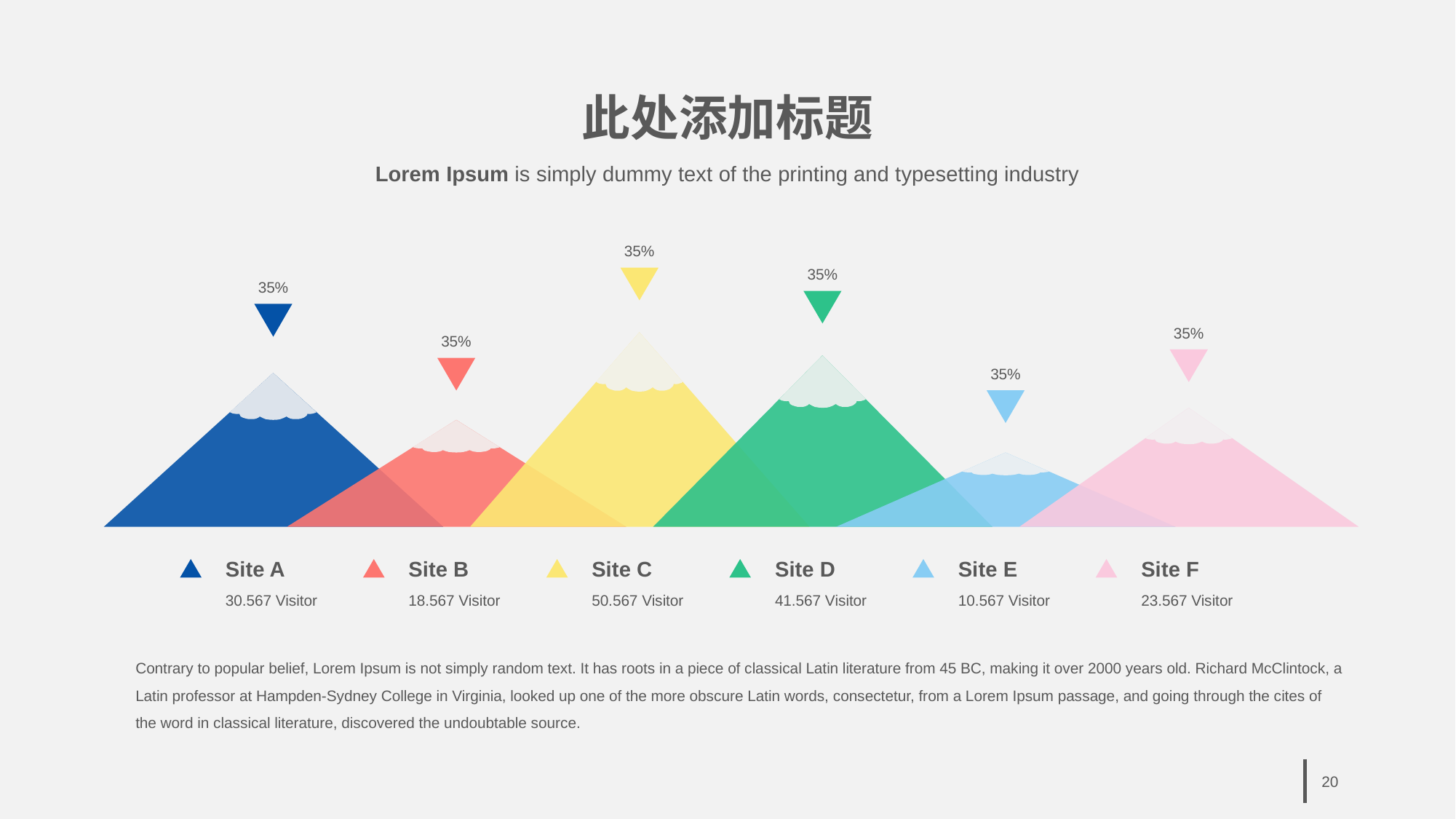

# 此处添加标题
Lorem Ipsum is simply dummy text of the printing and typesetting industry

35%

35%

35%

35%

35%

35%

Site A

30.567 Visitor
Site B

18.567 Visitor
Site C

50.567 Visitor
Site D

41.567 Visitor
Site E

10.567 Visitor
Site F

23.567 Visitor
Contrary to popular belief, Lorem Ipsum is not simply random text. It has roots in a piece of classical Latin literature from 45 BC, making it over 2000 years old. Richard McClintock, a Latin professor at Hampden-Sydney College in Virginia, looked up one of the more obscure Latin words, consectetur, from a Lorem Ipsum passage, and going through the cites of the word in classical literature, discovered the undoubtable source.
20